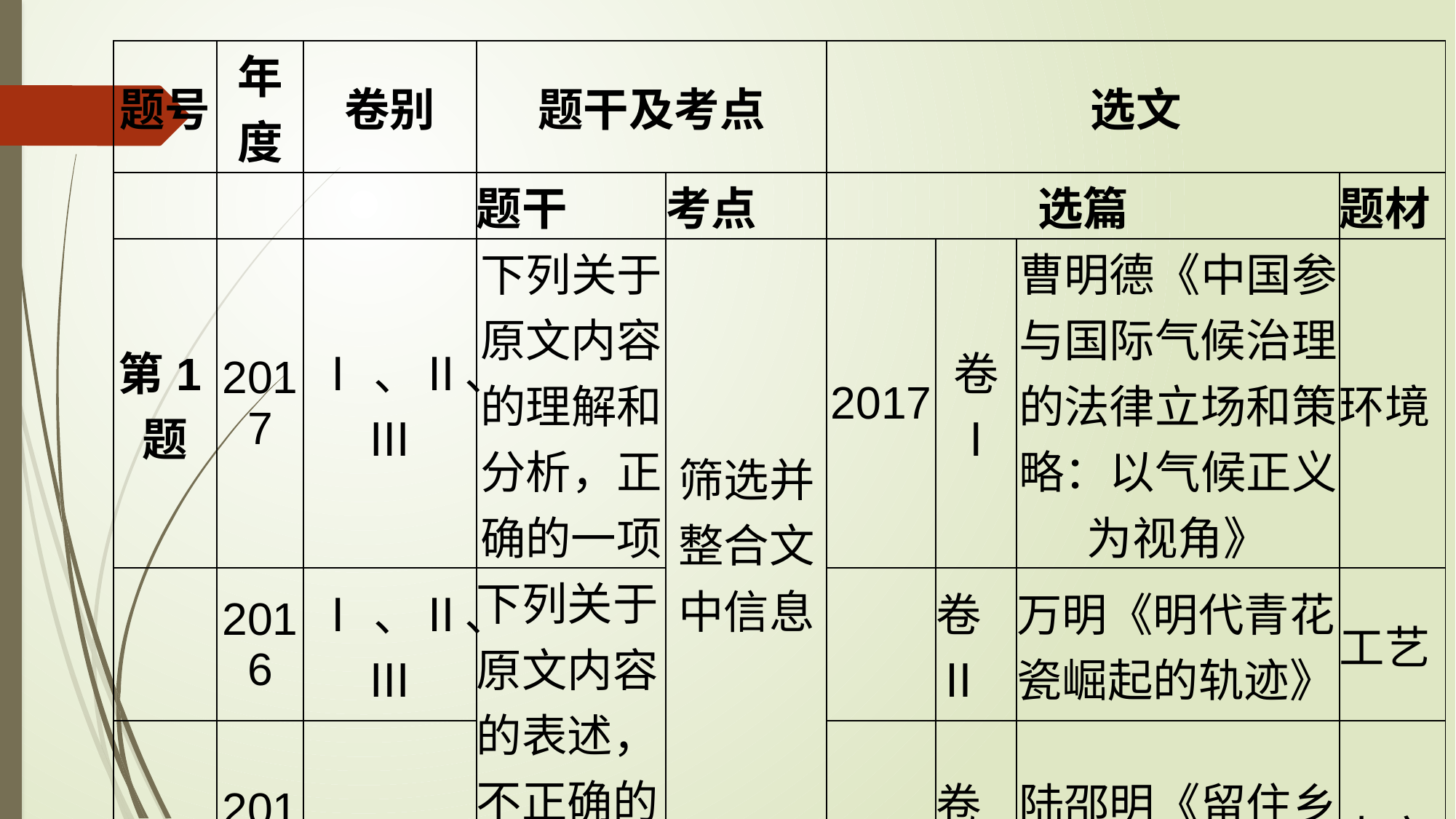

| 题号 | 年度 | 卷别 | 题干及考点 |  | 选文 |  |  |  |
| --- | --- | --- | --- | --- | --- | --- | --- | --- |
|  |  |  | 题干 | 考点 | 选篇 |  |  | 题材 |
| 第1题 | 2017 | Ⅰ、Ⅱ、Ⅲ | 下列关于原文内容的理解和分析，正确的一项 | 筛选并整合文中信息 | 2017 | 卷Ⅰ | 曹明德《中国参与国际气候治理的法律立场和策略：以气候正义为视角》 | 环境 |
|  | 2016 | Ⅰ、Ⅱ、Ⅲ | 下列关于原文内容的表述，不正确的一项 |  |  | 卷Ⅱ | 万明《明代青花瓷崛起的轨迹》 | 工艺 |
|  | 2015 | Ⅰ、Ⅱ |  |  |  | 卷Ⅲ | 陆邵明《留住乡愁》 | 人文 |